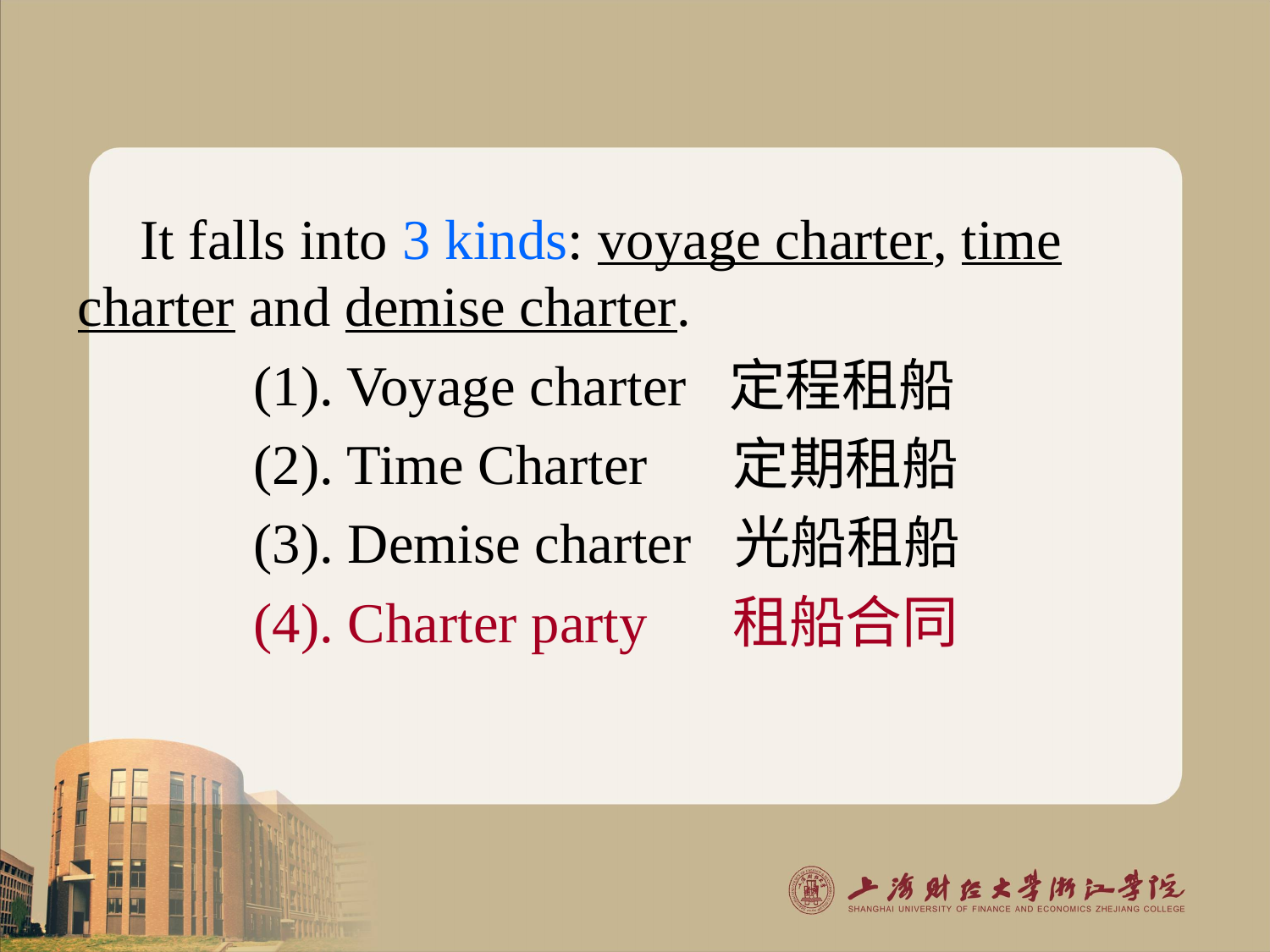

It falls into 3 kinds: voyage charter, time charter and demise charter.
        (1). Voyage charter  定程租船
        (2). Time Charter     定期租船
        (3). Demise charter  光船租船
        (4). Charter party     租船合同